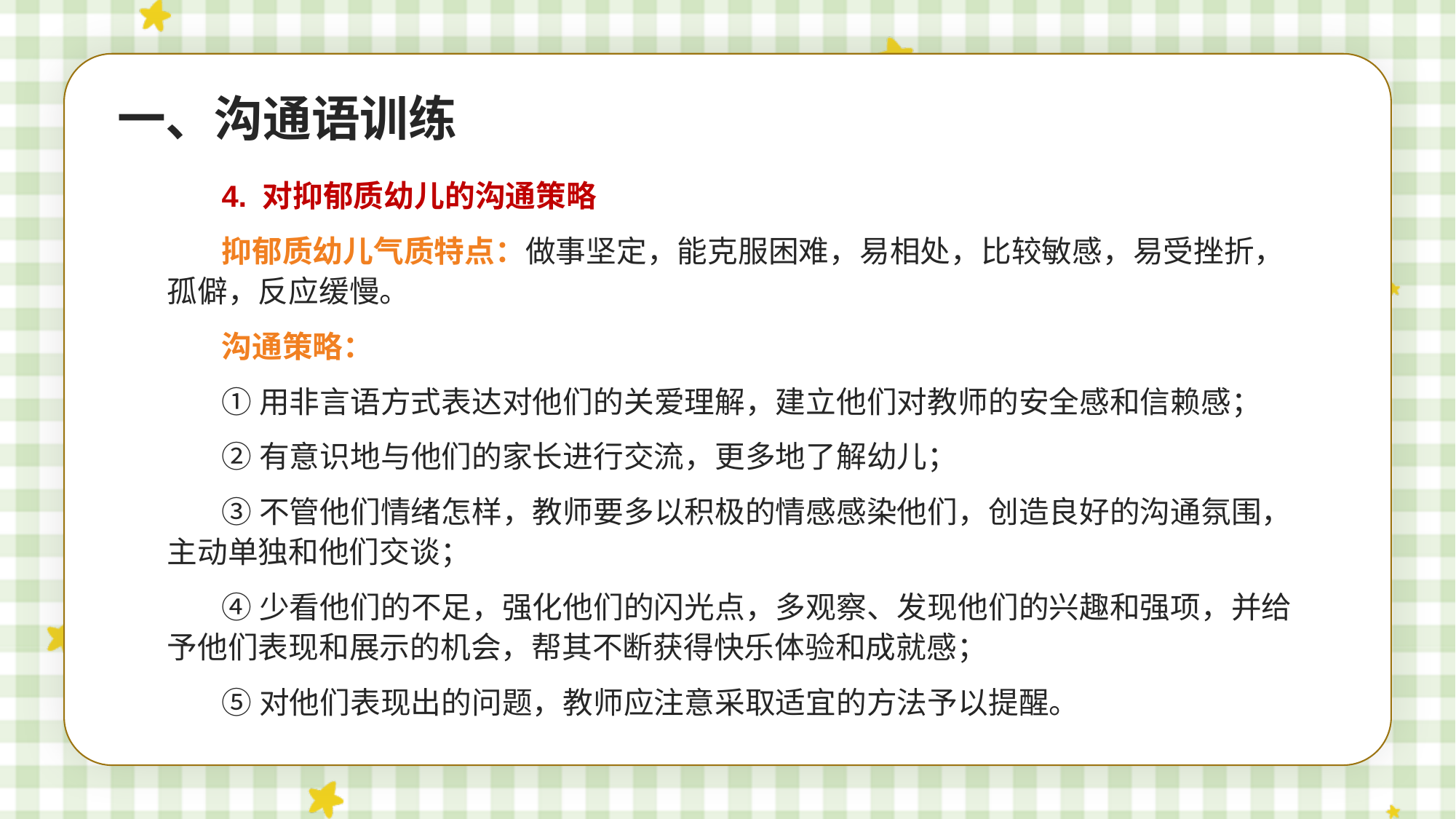

一、沟通语训练
4. 对抑郁质幼儿的沟通策略
抑郁质幼儿气质特点：做事坚定，能克服困难，易相处，比较敏感，易受挫折，孤僻，反应缓慢。
沟通策略：
①用非言语方式表达对他们的关爱理解，建立他们对教师的安全感和信赖感；
②有意识地与他们的家长进行交流，更多地了解幼儿；
③不管他们情绪怎样，教师要多以积极的情感感染他们，创造良好的沟通氛围，主动单独和他们交谈；
④少看他们的不足，强化他们的闪光点，多观察、发现他们的兴趣和强项，并给予他们表现和展示的机会，帮其不断获得快乐体验和成就感；
⑤对他们表现出的问题，教师应注意采取适宜的方法予以提醒。